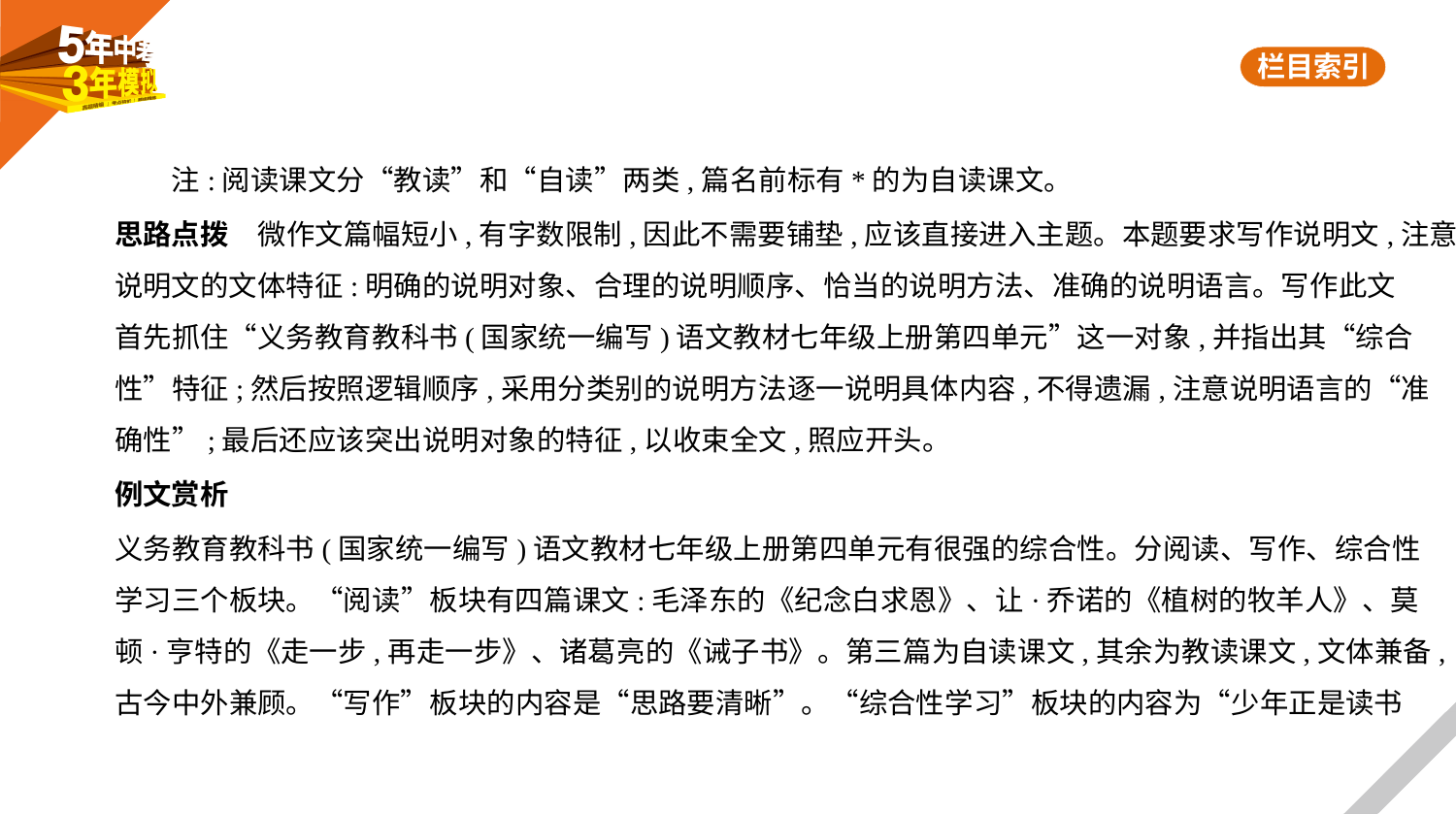

注:阅读课文分“教读”和“自读”两类,篇名前标有*的为自读课文。
思路点拨　微作文篇幅短小,有字数限制,因此不需要铺垫,应该直接进入主题。本题要求写作说明文,注意
说明文的文体特征:明确的说明对象、合理的说明顺序、恰当的说明方法、准确的说明语言。写作此文
首先抓住“义务教育教科书(国家统一编写)语文教材七年级上册第四单元”这一对象,并指出其“综合
性”特征;然后按照逻辑顺序,采用分类别的说明方法逐一说明具体内容,不得遗漏,注意说明语言的“准
确性”;最后还应该突出说明对象的特征,以收束全文,照应开头。
例文赏析
义务教育教科书(国家统一编写)语文教材七年级上册第四单元有很强的综合性。分阅读、写作、综合性
学习三个板块。“阅读”板块有四篇课文:毛泽东的《纪念白求恩》、让·乔诺的《植树的牧羊人》、莫
顿·亨特的《走一步,再走一步》、诸葛亮的《诫子书》。第三篇为自读课文,其余为教读课文,文体兼备,
古今中外兼顾。“写作”板块的内容是“思路要清晰”。“综合性学习”板块的内容为“少年正是读书